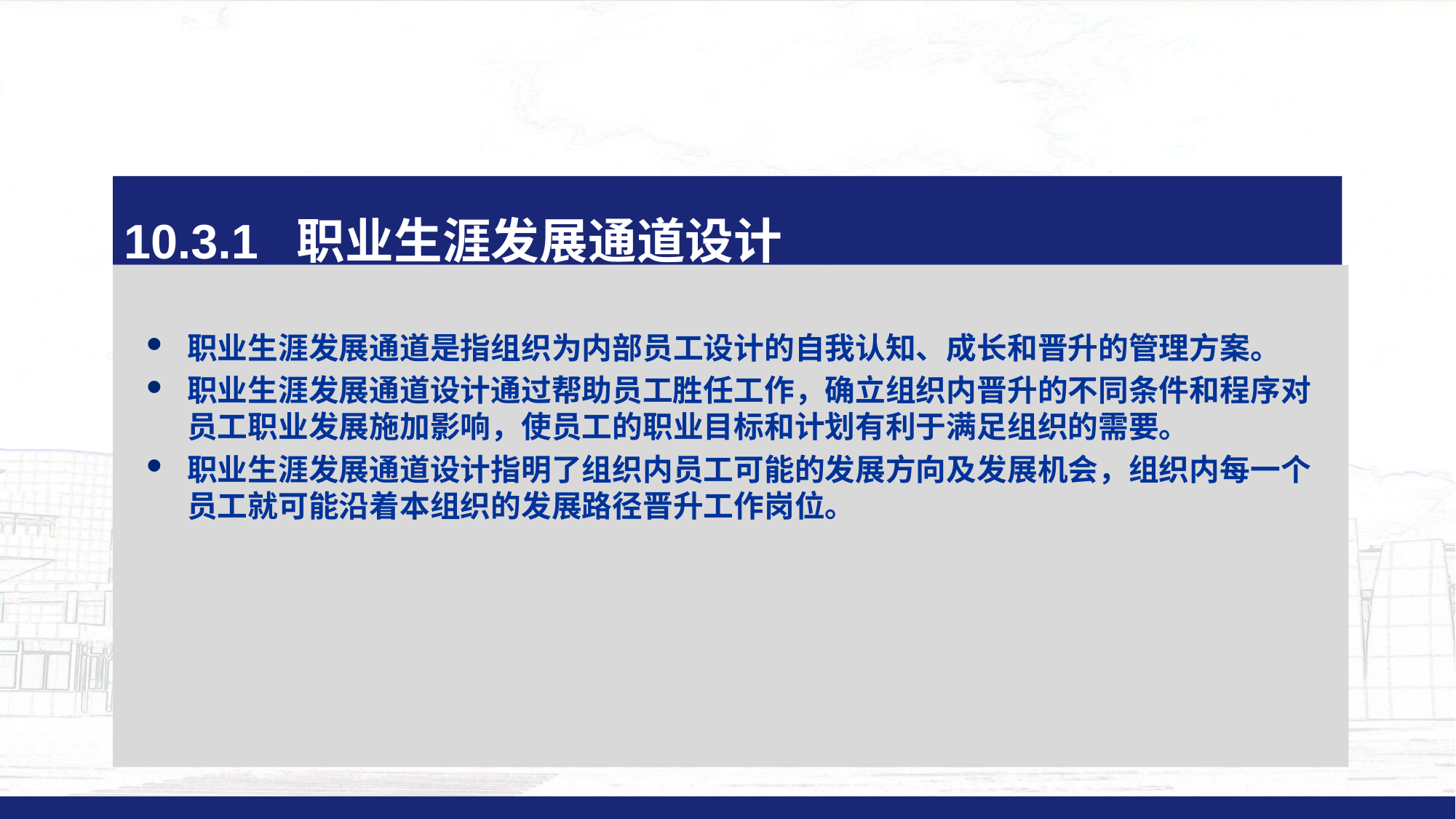

#
10.3.1  职业生涯发展通道设计

职业生涯发展通道是指组织为内部员工设计的自我认知、成长和晋升的管理方案。
职业生涯发展通道设计通过帮助员工胜任工作，确立组织内晋升的不同条件和程序对员工职业发展施加影响，使员工的职业目标和计划有利于满足组织的需要。
职业生涯发展通道设计指明了组织内员工可能的发展方向及发展机会，组织内每一个员工就可能沿着本组织的发展路径晋升工作岗位。